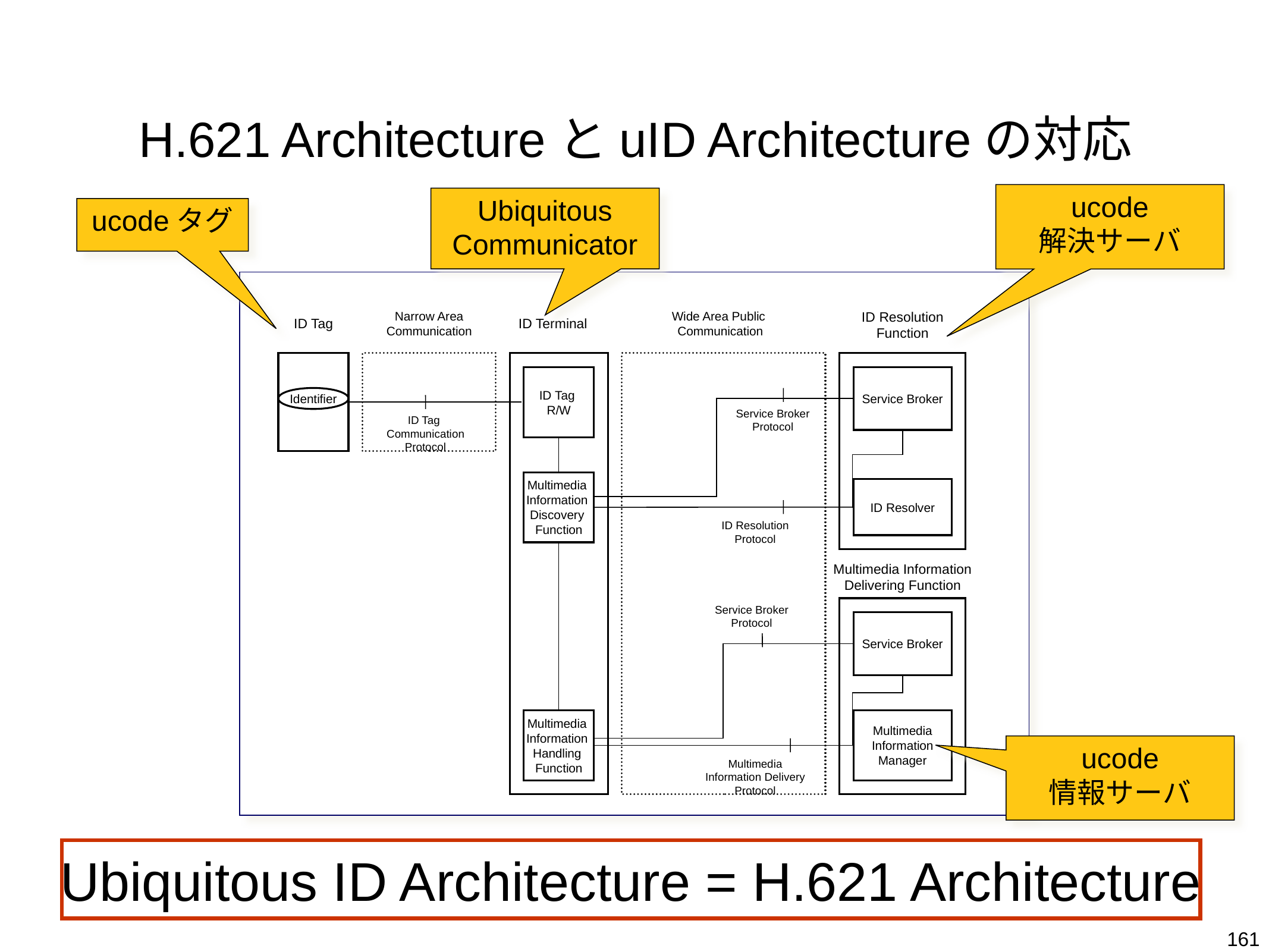

# H.621 ArchitectureとuID Architectureの対応
ucode
解決サーバ
Ubiquitous Communicator
ucodeタグ

Narrow Area
Communication
Wide Area Public
Communication
ID Resolution Function
ID Tag
ID Terminal

ID Tag
R/W
Service Broker
Identifier

Service Broker Protocol
ID Tag
Communication Protocol
Multimedia
Information
Discovery
Function
ID Resolver

ID Resolution Protocol
Multimedia Information Delivering Function
Service Broker Protocol

Service Broker

Multimedia
Information
Handling
Function
Multimedia
Information
Manager

Multimedia Information Delivery Protocol
ucode
情報サーバ
Ubiquitous ID Architecture = H.621 Architecture
161